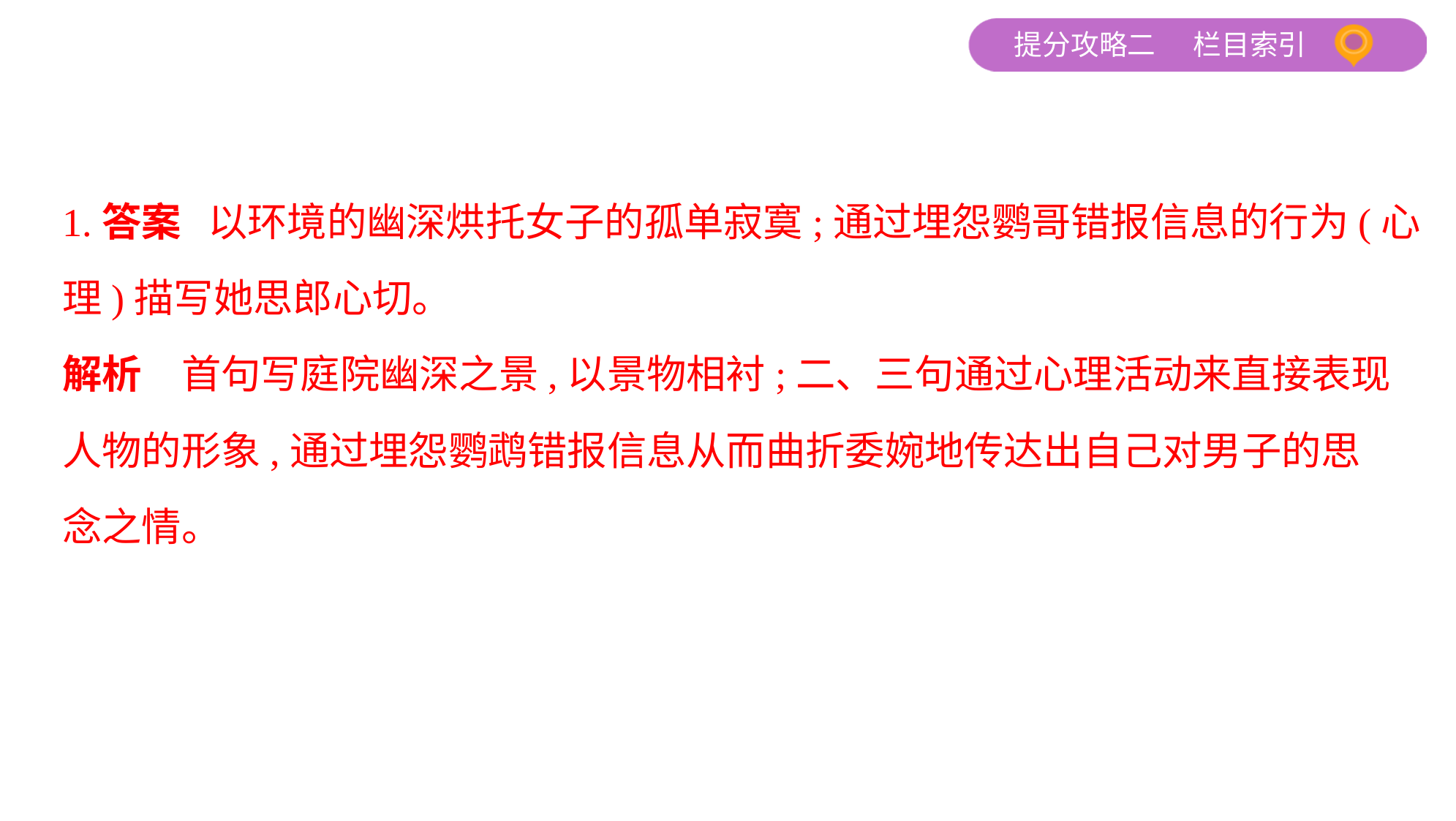

1.答案   以环境的幽深烘托女子的孤单寂寞;通过埋怨鹦哥错报信息的行为(心
理)描写她思郎心切。
解析　首句写庭院幽深之景,以景物相衬;二、三句通过心理活动来直接表现
人物的形象,通过埋怨鹦鹉错报信息从而曲折委婉地传达出自己对男子的思
念之情。